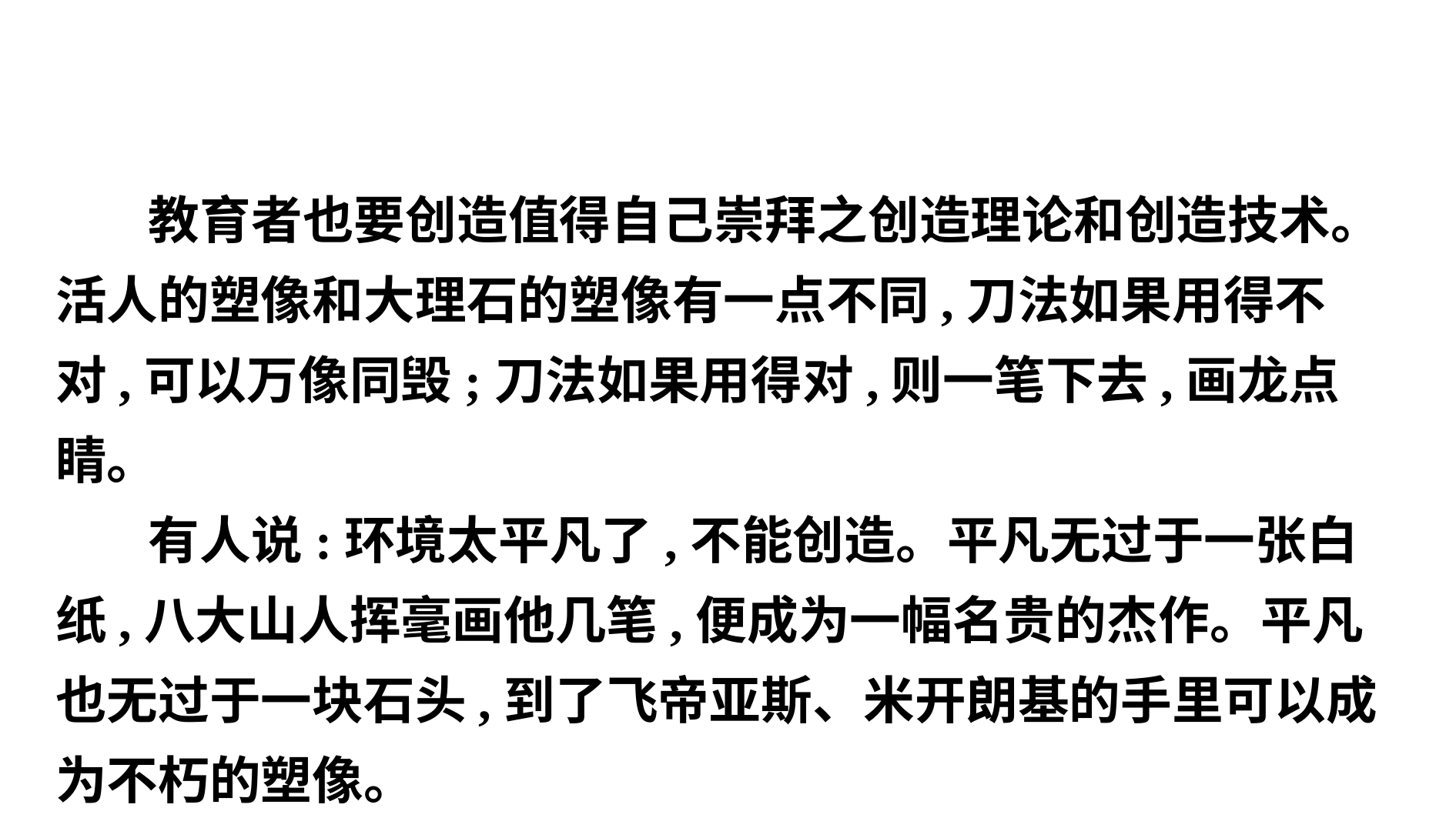

教育者也要创造值得自己崇拜之创造理论和创造技术。活人的塑像和大理石的塑像有一点不同,刀法如果用得不对,可以万像同毁;刀法如果用得对,则一笔下去,画龙点睛。
    有人说:环境太平凡了,不能创造。平凡无过于一张白纸,八大山人挥毫画他几笔,便成为一幅名贵的杰作。平凡也无过于一块石头,到了飞帝亚斯、米开朗基的手里可以成为不朽的塑像。